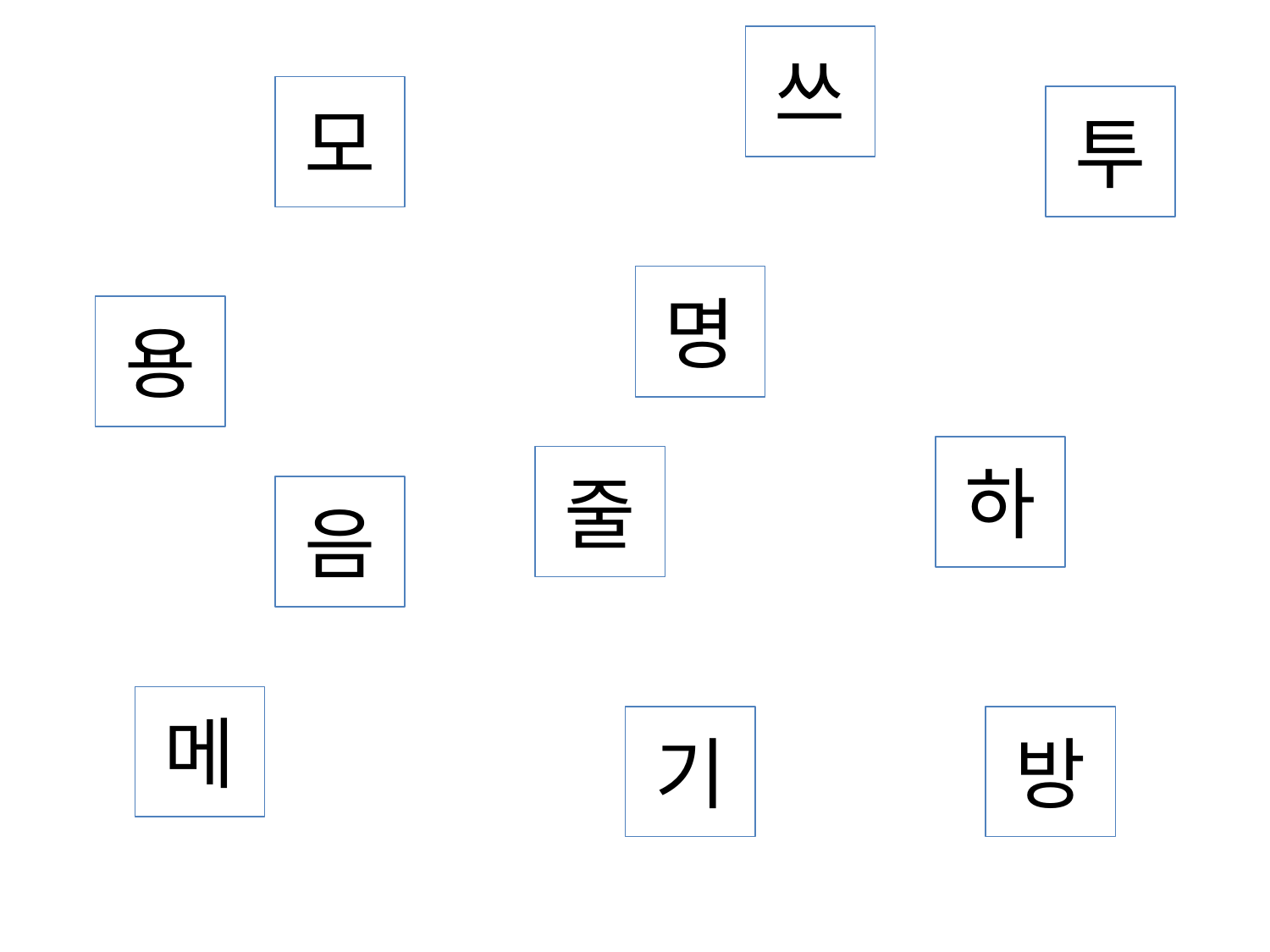

쓰
모
투
명
용
하
줄
음
메
기
방